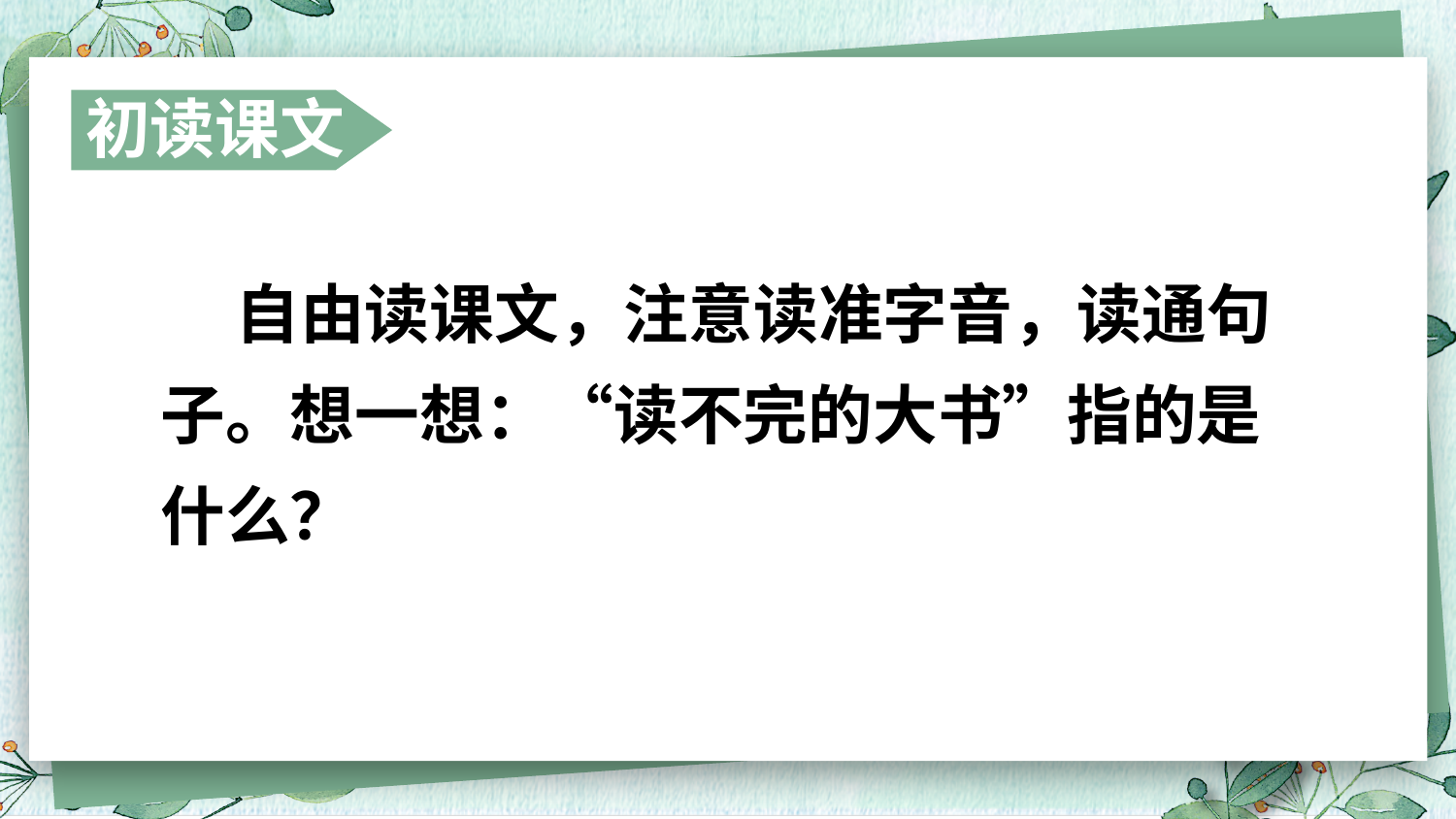

初读课文

    自由读课文，注意读准字音，读通句子。想一想：“读不完的大书”指的是什么？